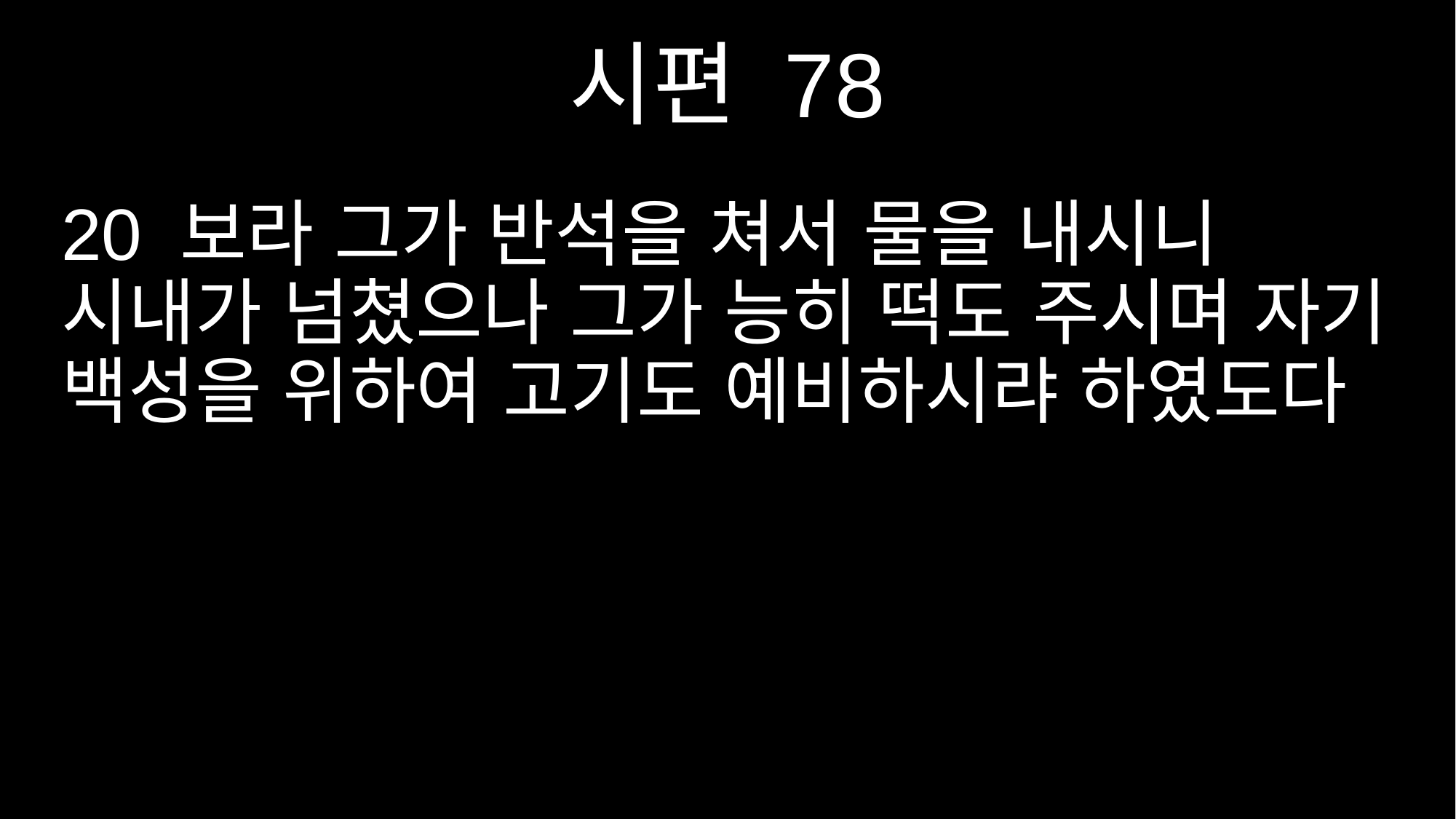

시편 78
20 보라 그가 반석을 쳐서 물을 내시니 시내가 넘쳤으나 그가 능히 떡도 주시며 자기 백성을 위하여 고기도 예비하시랴 하였도다